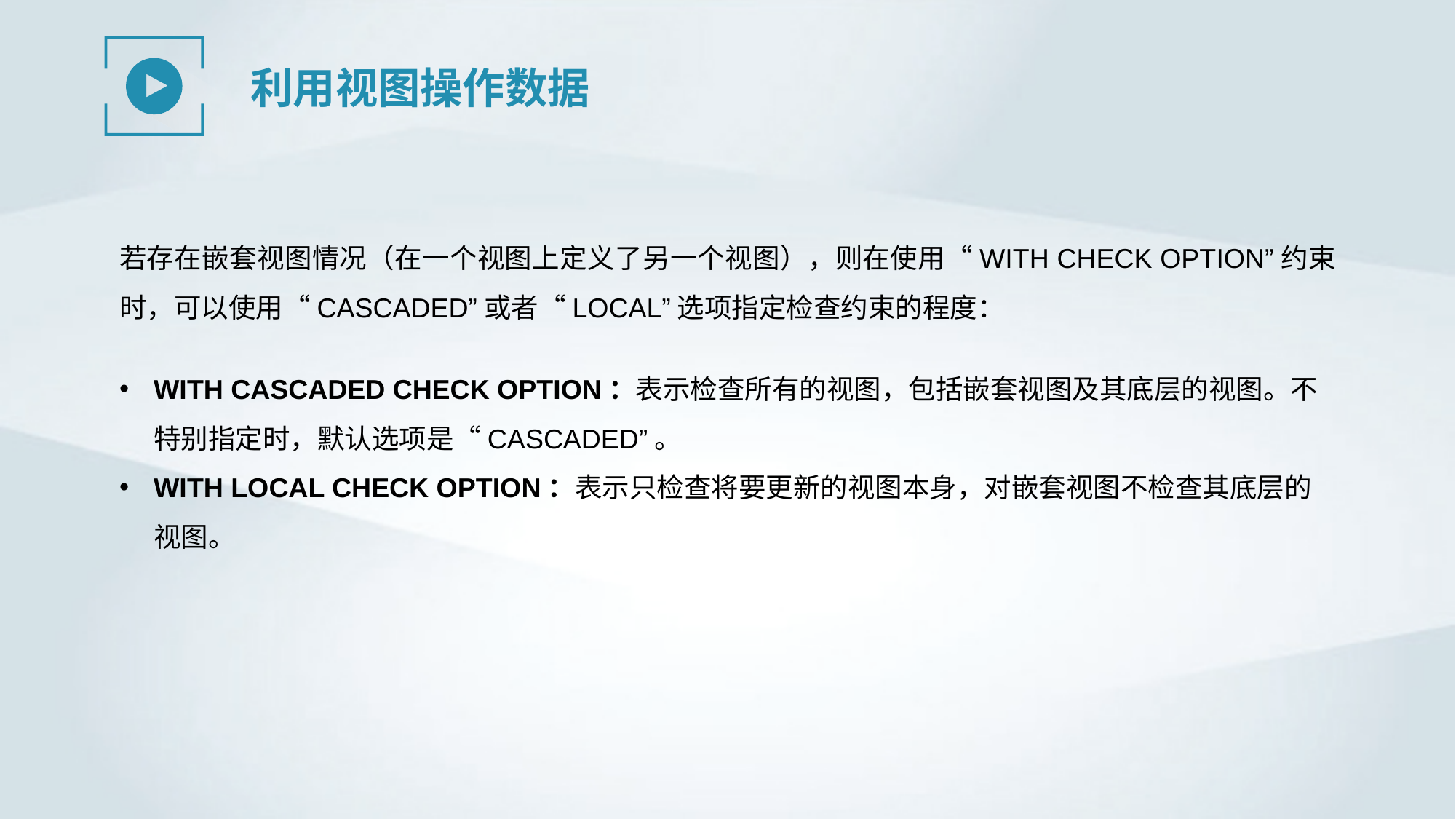

利用视图操作数据
若存在嵌套视图情况（在一个视图上定义了另一个视图），则在使用“WITH CHECK OPTION”约束时，可以使用“CASCADED”或者“LOCAL”选项指定检查约束的程度：
WITH CASCADED CHECK OPTION：表示检查所有的视图，包括嵌套视图及其底层的视图。不特别指定时，默认选项是“CASCADED”。
WITH LOCAL CHECK OPTION：表示只检查将要更新的视图本身，对嵌套视图不检查其底层的视图。